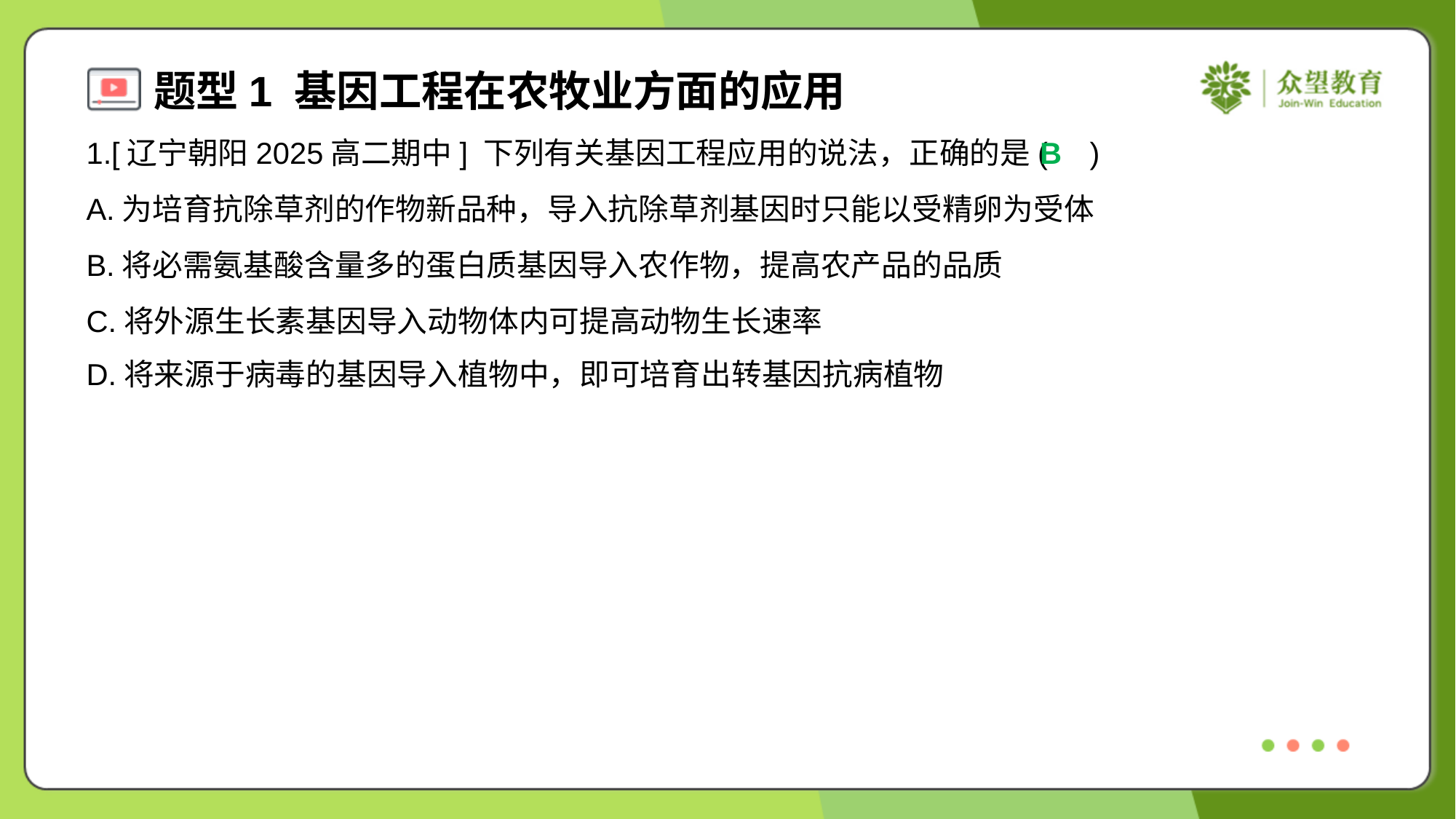

1.[辽宁朝阳2025高二期中] 下列有关基因工程应用的说法，正确的是(     )
B
A.为培育抗除草剂的作物新品种，导入抗除草剂基因时只能以受精卵为受体
B.将必需氨基酸含量多的蛋白质基因导入农作物，提高农产品的品质
C.将外源生长素基因导入动物体内可提高动物生长速率
D.将来源于病毒的基因导入植物中，即可培育出转基因抗病植物